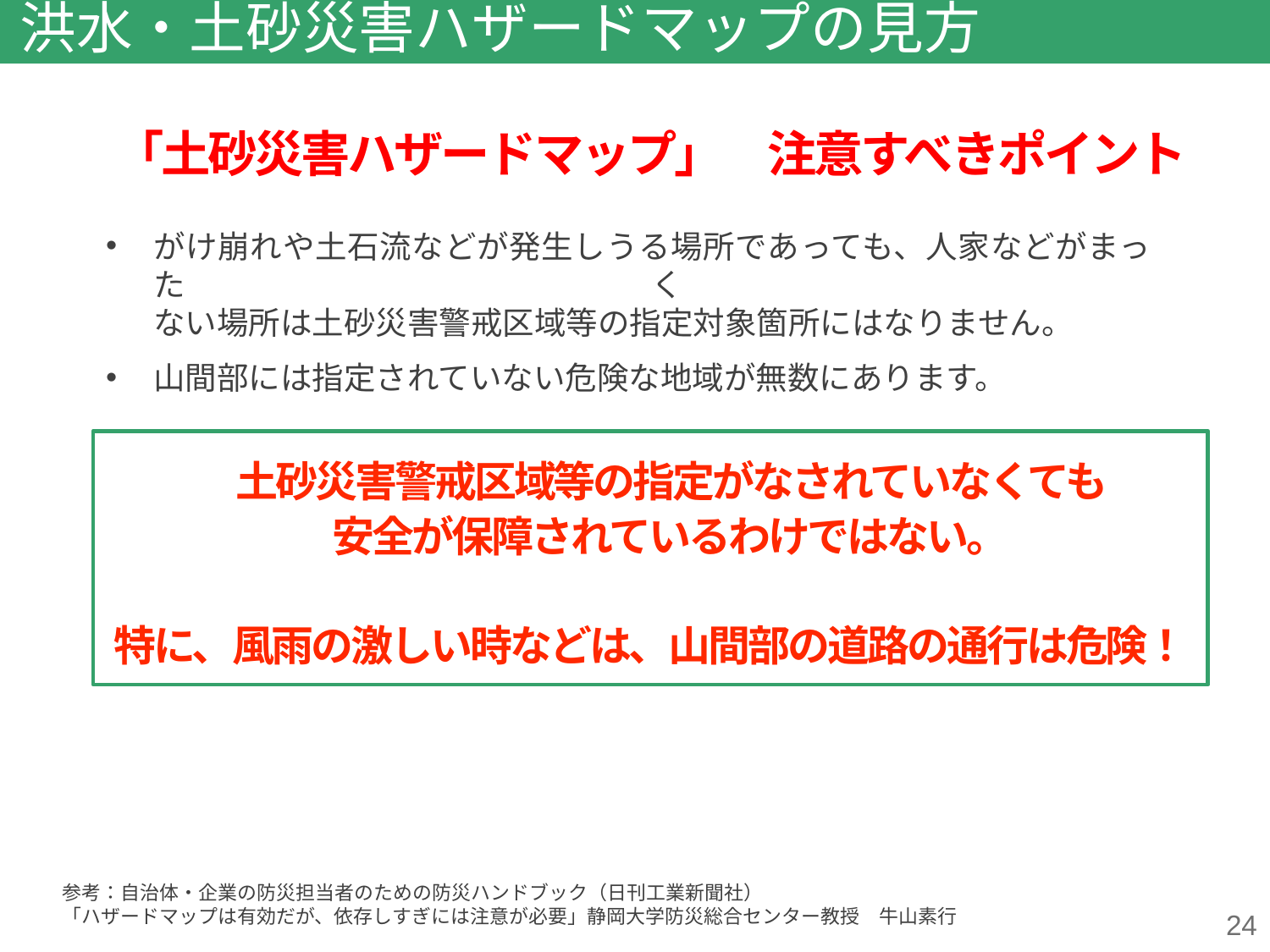

洪水・土砂災害ハザードマップの見方
「土砂災害ハザードマップ」　注意すべきポイント
がけ崩れや土石流などが発生しうる場所であっても、人家などがまったく
ない場所は土砂災害警戒区域等の指定対象箇所にはなりません。
山間部には指定されていない危険な地域が無数にあります。

　土砂災害警戒区域等の指定がなされていなくても
　安全が保障されているわけではない。

特に、風雨の激しい時などは、山間部の道路の通行は危険！
参考：自治体・企業の防災担当者のための防災ハンドブック（日刊工業新聞社）
「ハザードマップは有効だが、依存しすぎには注意が必要」静岡大学防災総合センター教授　牛山素行
24